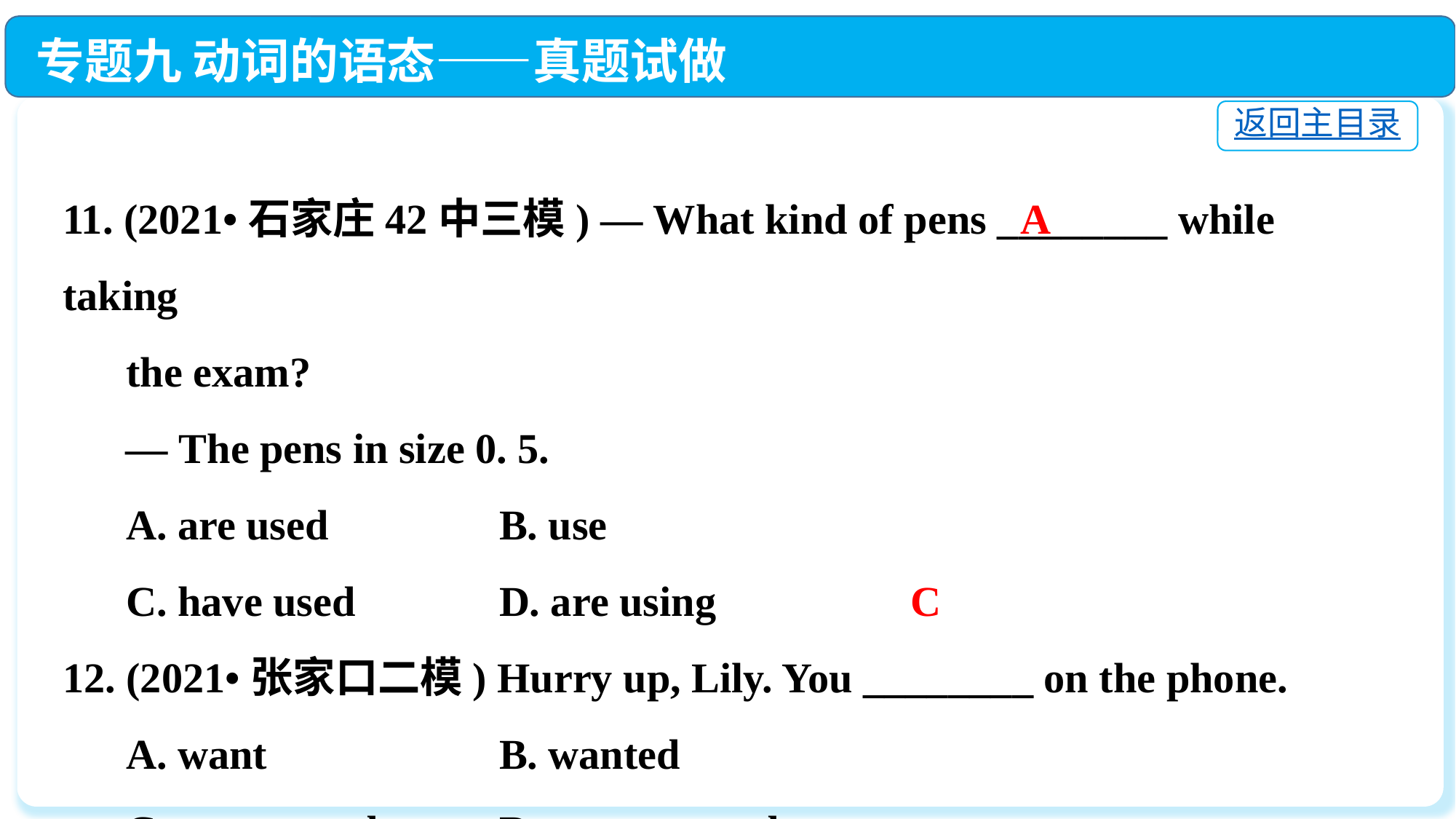

专题九 动词的语态——真题试做

返回主目录
11. (2021•石家庄42中三模) — What kind of pens ________ while taking
      the exam?
      — The pens in size 0. 5.
      A. are used　　 	B. use
      C. have used　 	D. are using
12. (2021•张家口二模) Hurry up, Lily. You ________ on the phone.
      A. want　 		B. wanted
      C. are wanted　　 	D. were wanted
A
 C